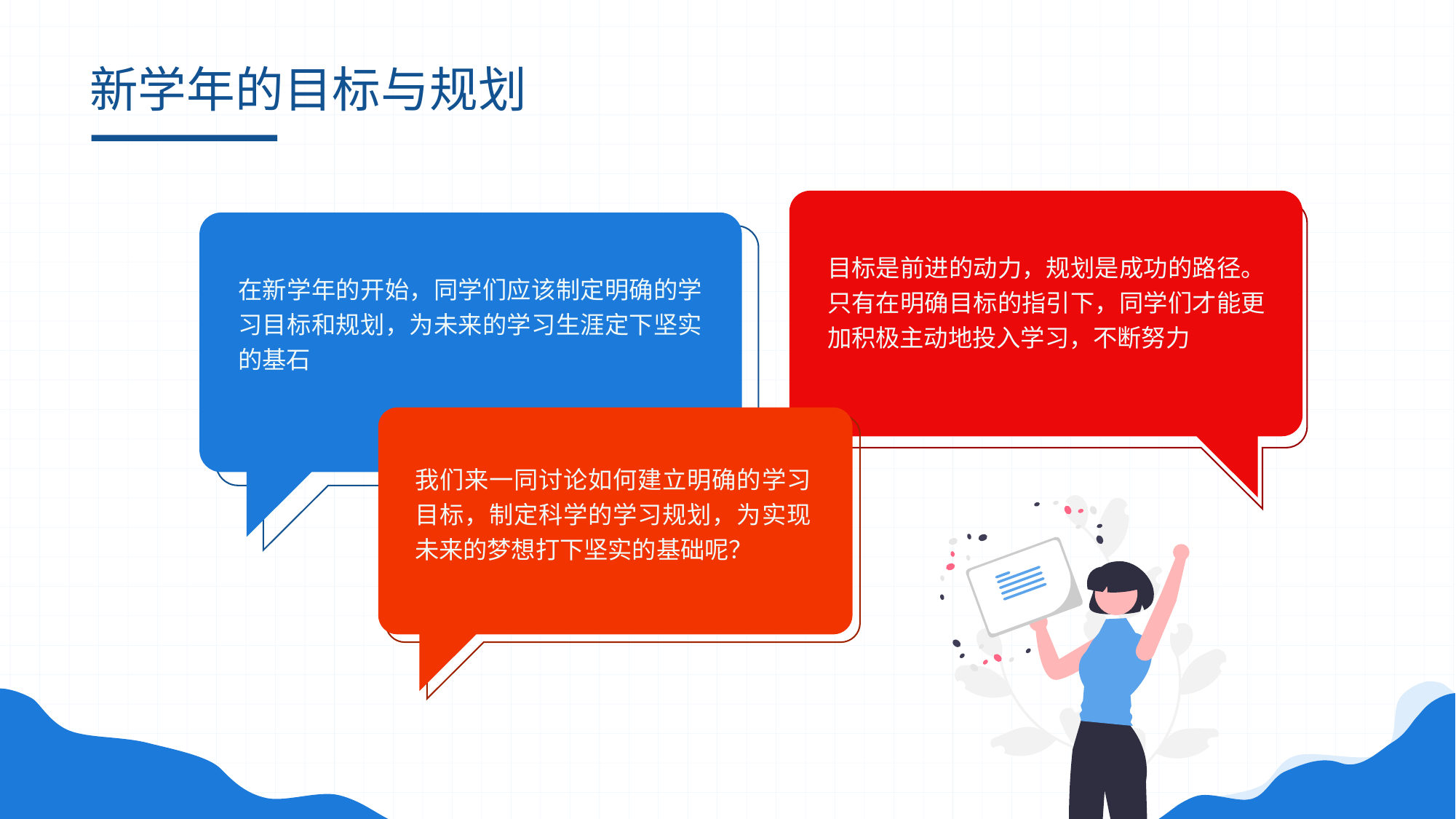

# 新学年的目标与规划

目标是前进的动力，规划是成功的路径。只有在明确目标的指引下，同学们才能更加积极主动地投入学习，不断努力
在新学年的开始，同学们应该制定明确的学习目标和规划，为未来的学习生涯定下坚实的基石

我们来一同讨论如何建立明确的学习目标，制定科学的学习规划，为实现未来的梦想打下坚实的基础呢？